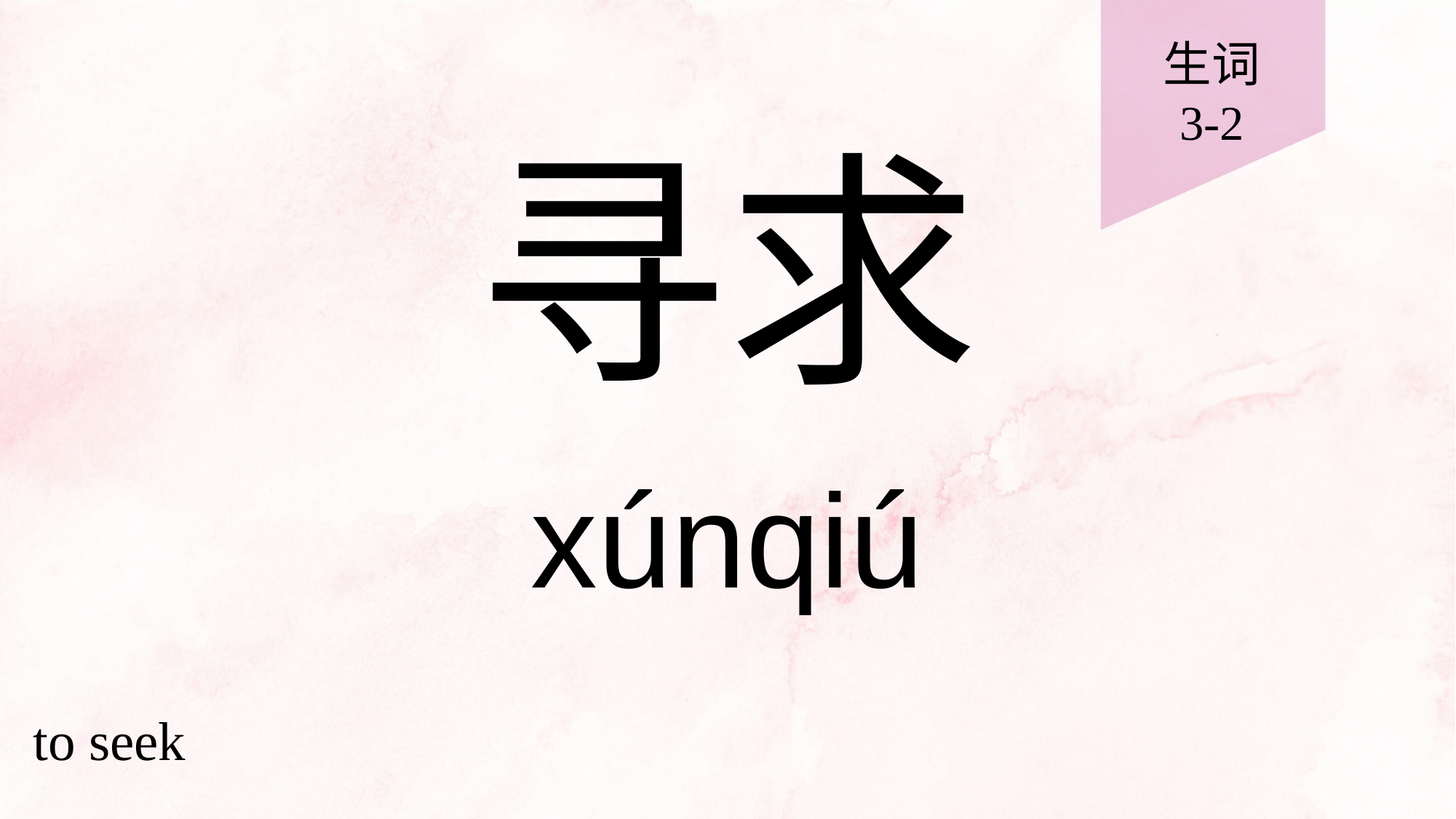

生词
3-2
# 寻求
xúnqiú
to seek